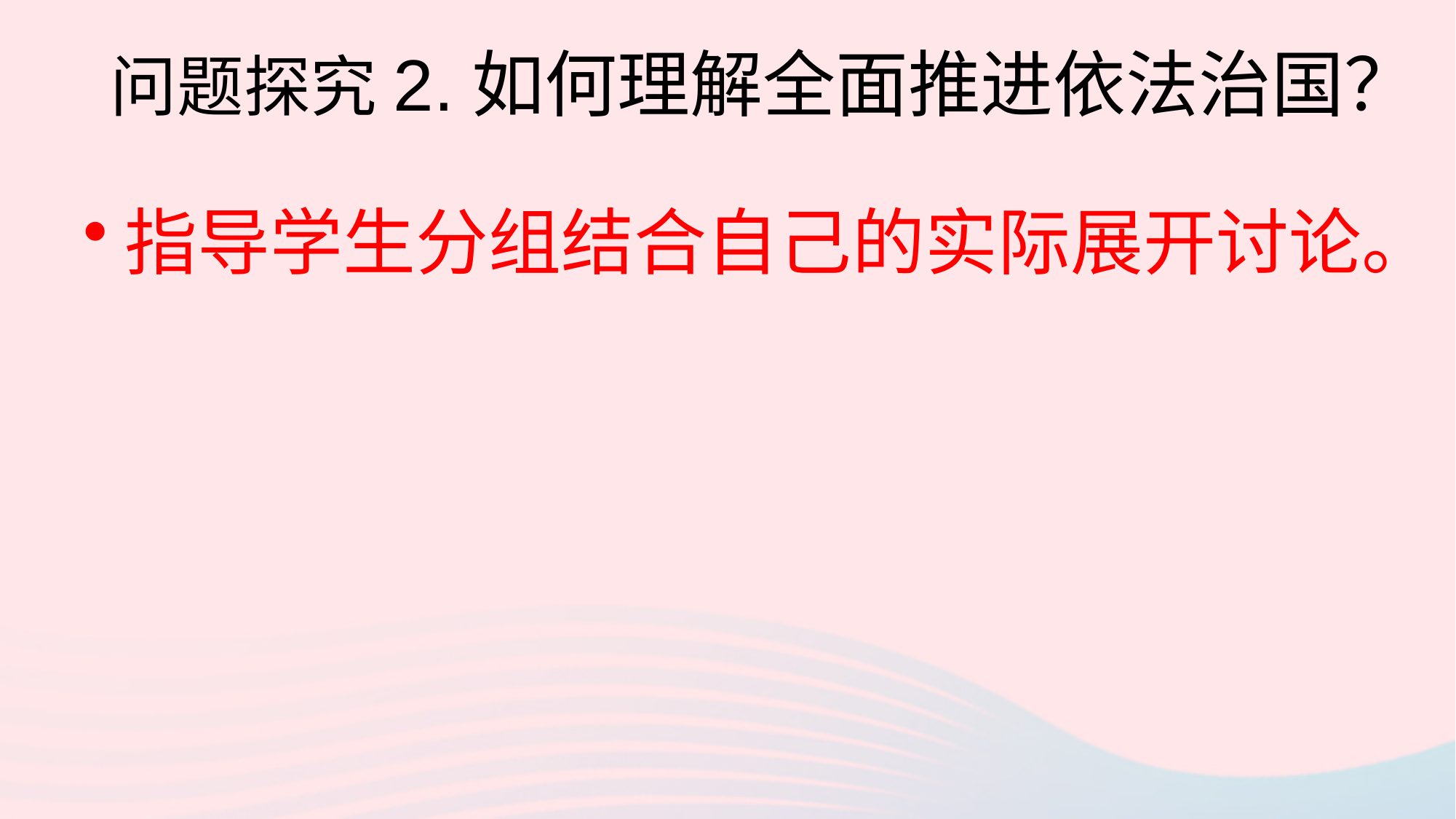

# 问题探究2.如何理解全面推进依法治国？
指导学生分组结合自己的实际展开讨论。